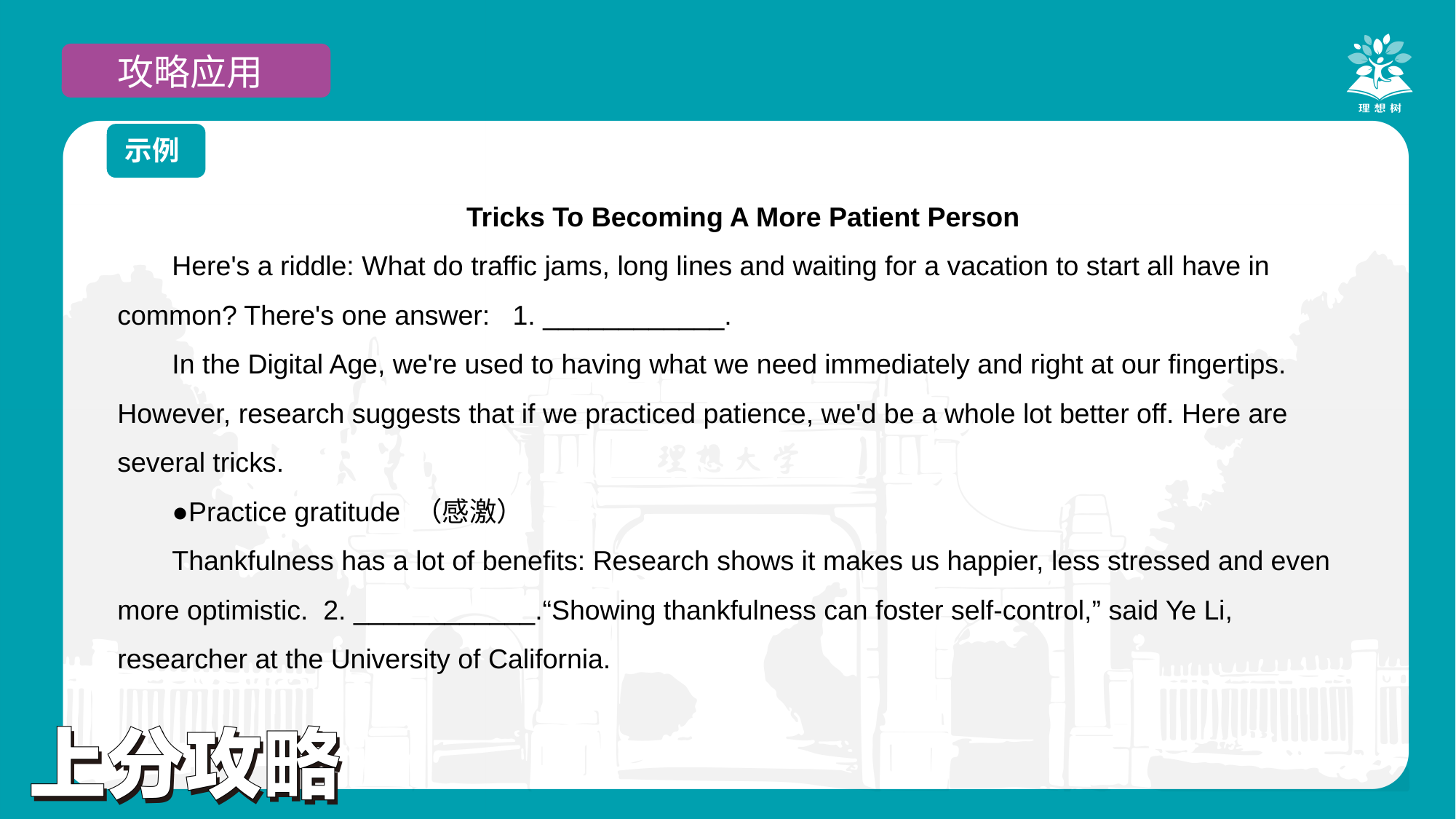

攻略应用

示例
Tricks To Becoming A More Patient Person
Here's a riddle: What do traffic jams, long lines and waiting for a vacation to start all have in common? There's one answer:   1. ____________.
In the Digital Age, we're used to having what we need immediately and right at our fingertips. However, research suggests that if we practiced patience, we'd be a whole lot better off. Here are several tricks.
●Practice gratitude （感激）
Thankfulness has a lot of benefits: Research shows it makes us happier, less stressed and even more optimistic.  2. ____________.“Showing thankfulness can foster self-control,” said Ye Li, researcher at the University of California.